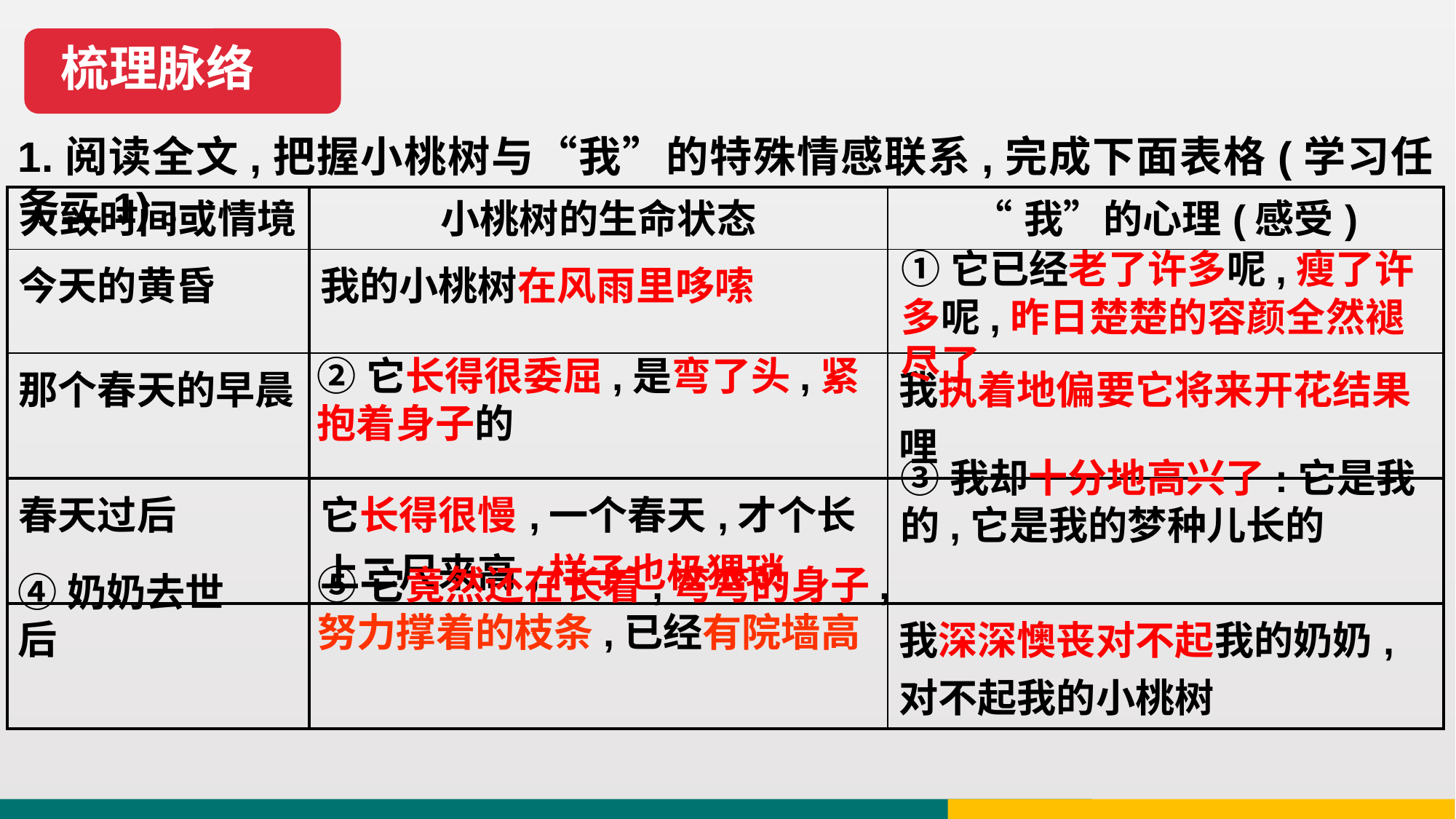

梳理脉络
1.阅读全文,把握小桃树与“我”的特殊情感联系,完成下面表格(学习任务二1)。
| 大致时间或情境 | 小桃树的生命状态 | “我”的心理(感受) |
| --- | --- | --- |
| 今天的黄昏 | 我的小桃树在风雨里哆嗦 |  |
| 那个春天的早晨 |  | 我执着地偏要它将来开花结果哩 |
| 春天过后 | 它长得很慢,一个春天,才个长上二尺来高,样子也极猥琐 |  |
|  |  | 我深深懊丧对不起我的奶奶,对不起我的小桃树 |
①它已经老了许多呢,瘦了许多呢,昨日楚楚的容颜全然褪尽了
②它长得很委屈,是弯了头,紧抱着身子的
③我却十分地高兴了:它是我的,它是我的梦种儿长的
⑤它竟然还在长着,弯弯的身子,努力撑着的枝条,已经有院墙高
④奶奶去世后